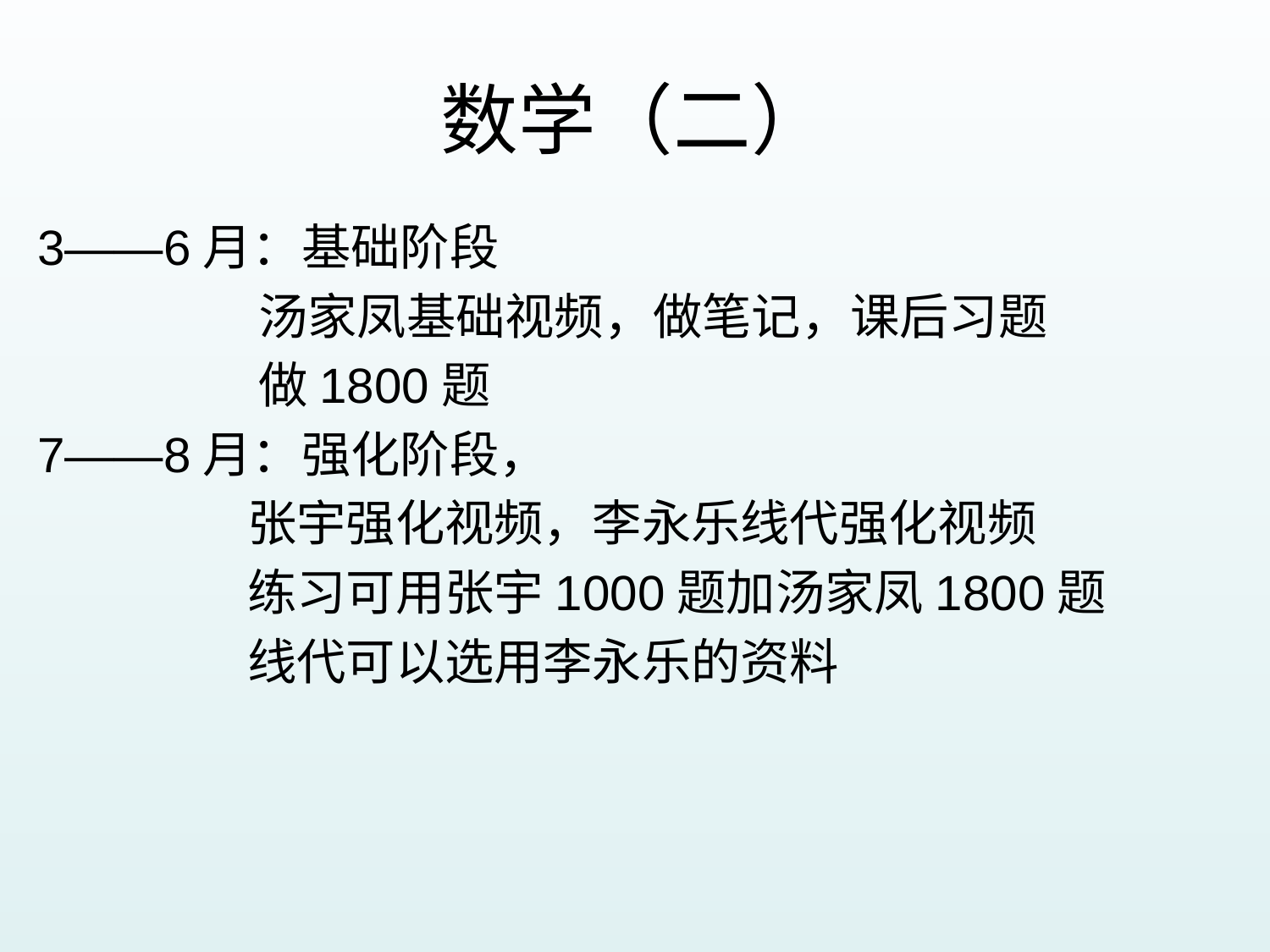

# 数学（二）
3——6月：基础阶段
                   汤家凤基础视频，做笔记，课后习题
                   做1800题
7——8月：强化阶段，
                  张宇强化视频，李永乐线代强化视频
                  练习可用张宇1000题加汤家凤1800题
                  线代可以选用李永乐的资料